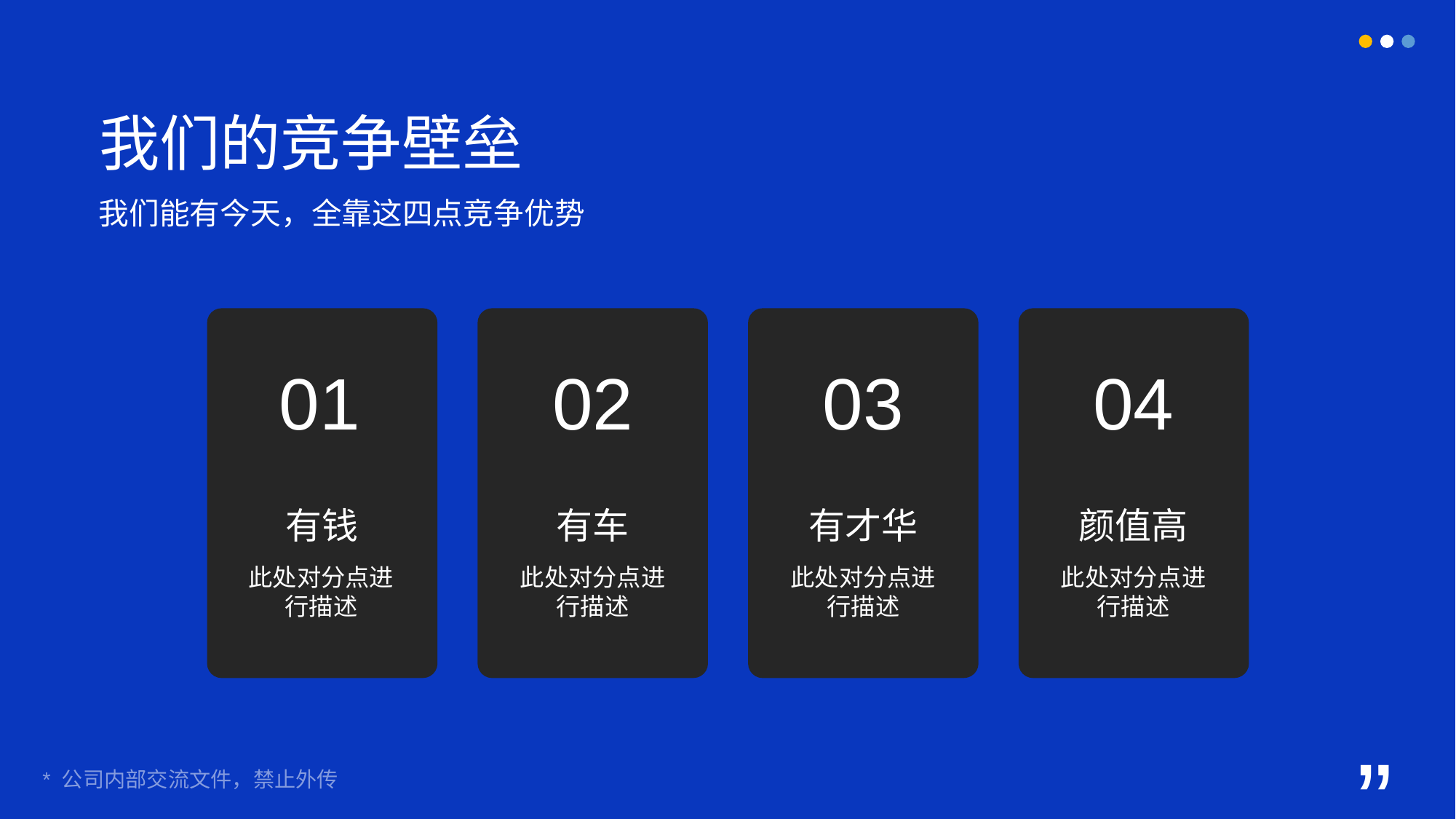

我们的竞争壁垒
我们能有今天，全靠这四点竞争优势

01
02
03
04
有钱
有车
有才华
颜值高
此处对分点进行描述
此处对分点进行描述
此处对分点进行描述
此处对分点进行描述
”
* 公司内部交流文件，禁止外传